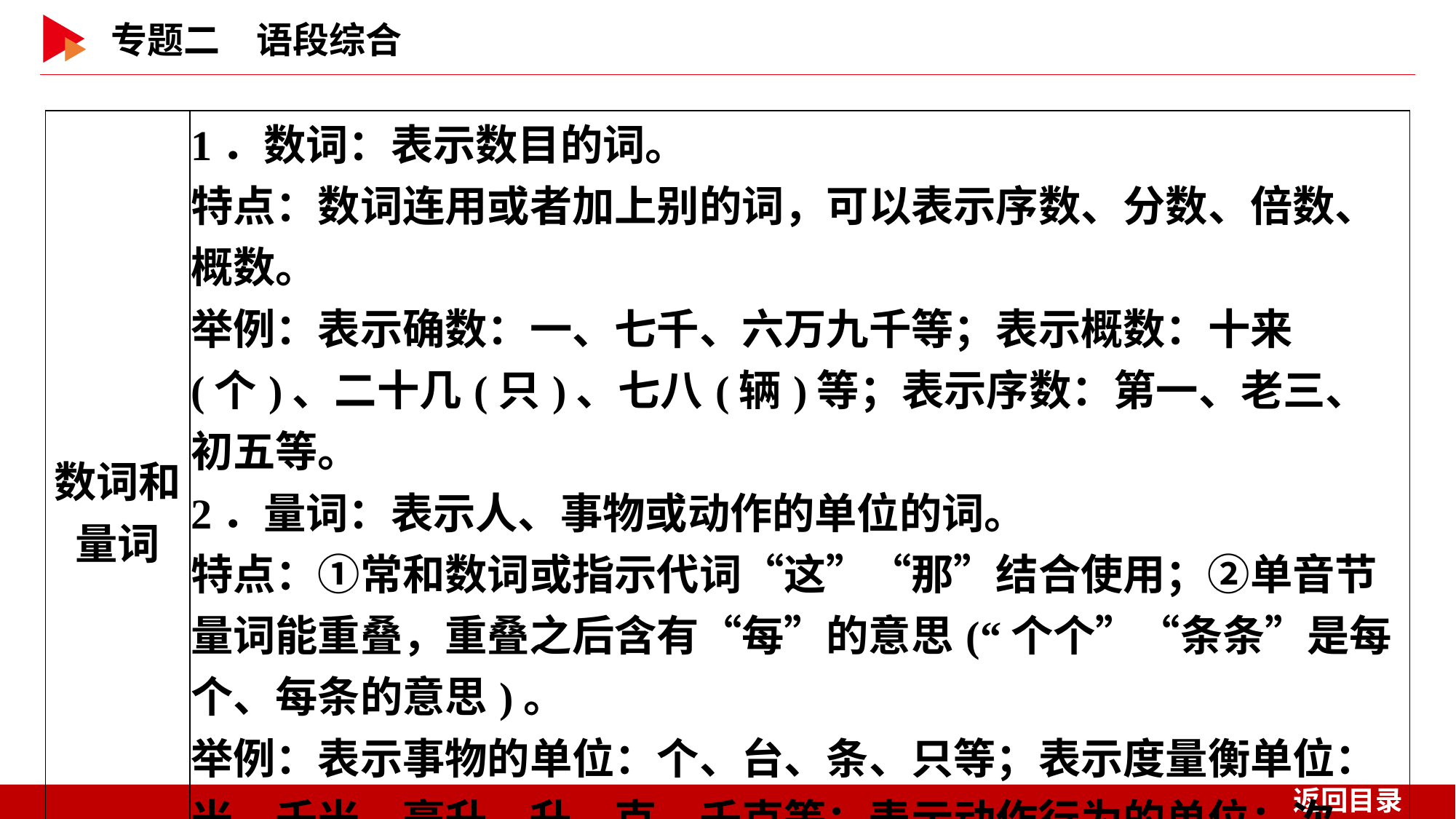

| 数词和 量词 | 1．数词：表示数目的词。 特点：数词连用或者加上别的词，可以表示序数、分数、倍数、概数。 举例：表示确数：一、七千、六万九千等；表示概数：十来(个)、二十几(只)、七八(辆)等；表示序数：第一、老三、初五等。 2．量词：表示人、事物或动作的单位的词。 特点：①常和数词或指示代词“这”“那”结合使用；②单音节量词能重叠，重叠之后含有“每”的意思(“个个”“条条”是每个、每条的意思)。 举例：表示事物的单位：个、台、条、只等；表示度量衡单位：米、千米、毫升、升、克、千克等；表示动作行为的单位：次、回、趟、遍等。 |
| --- | --- |